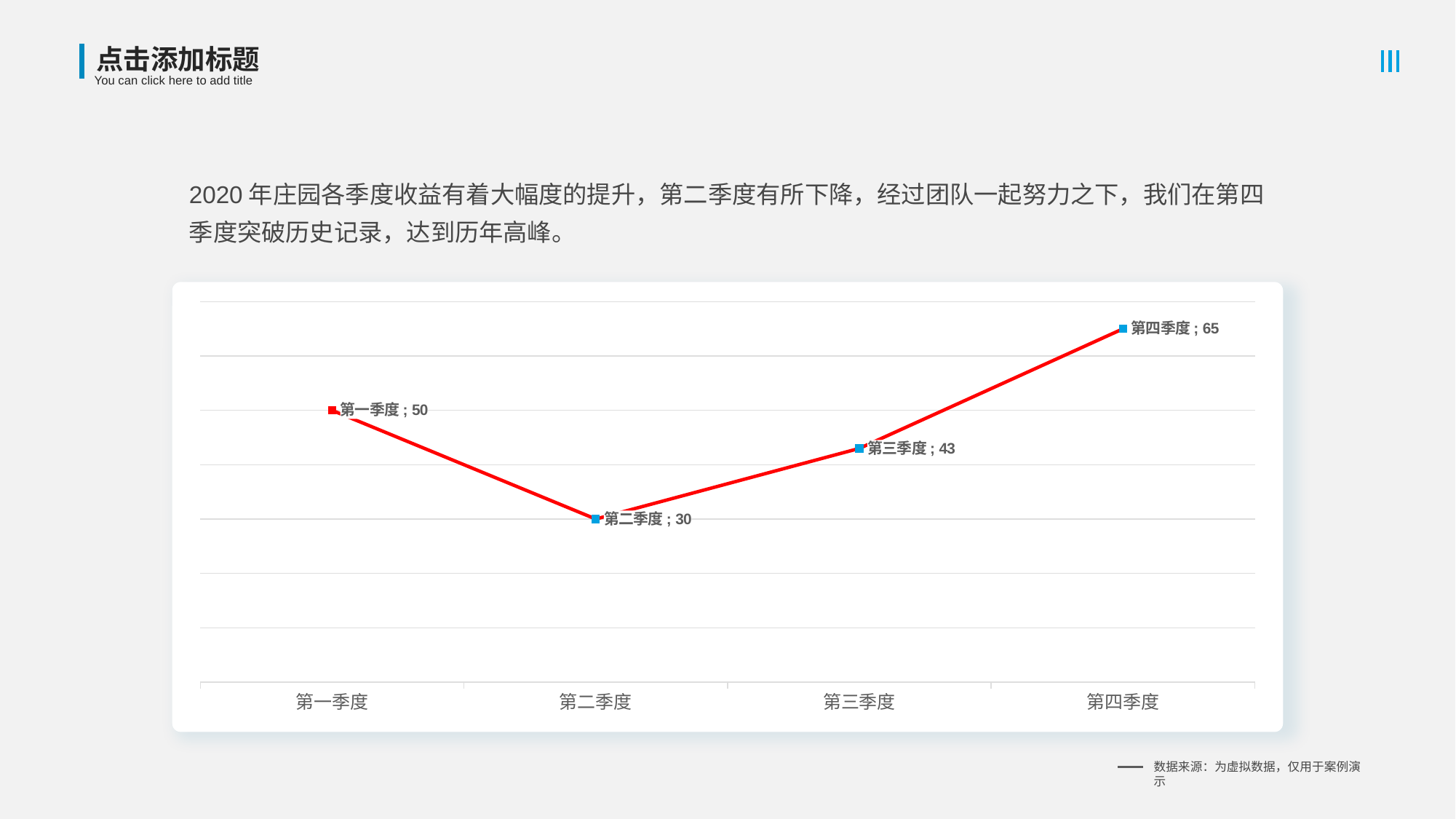

2020年庄园各季度收益有着大幅度的提升，第二季度有所下降，经过团队一起努力之下，我们在第四季度突破历史记录，达到历年高峰。

### Chart

| Category | 营收额 |
|---|---|
| 第一季度 | 50.0 |
| 第二季度 | 30.0 |
| 第三季度 | 43.0 |
| 第四季度 | 65.0 |
数据来源：为虚拟数据，仅用于案例演示